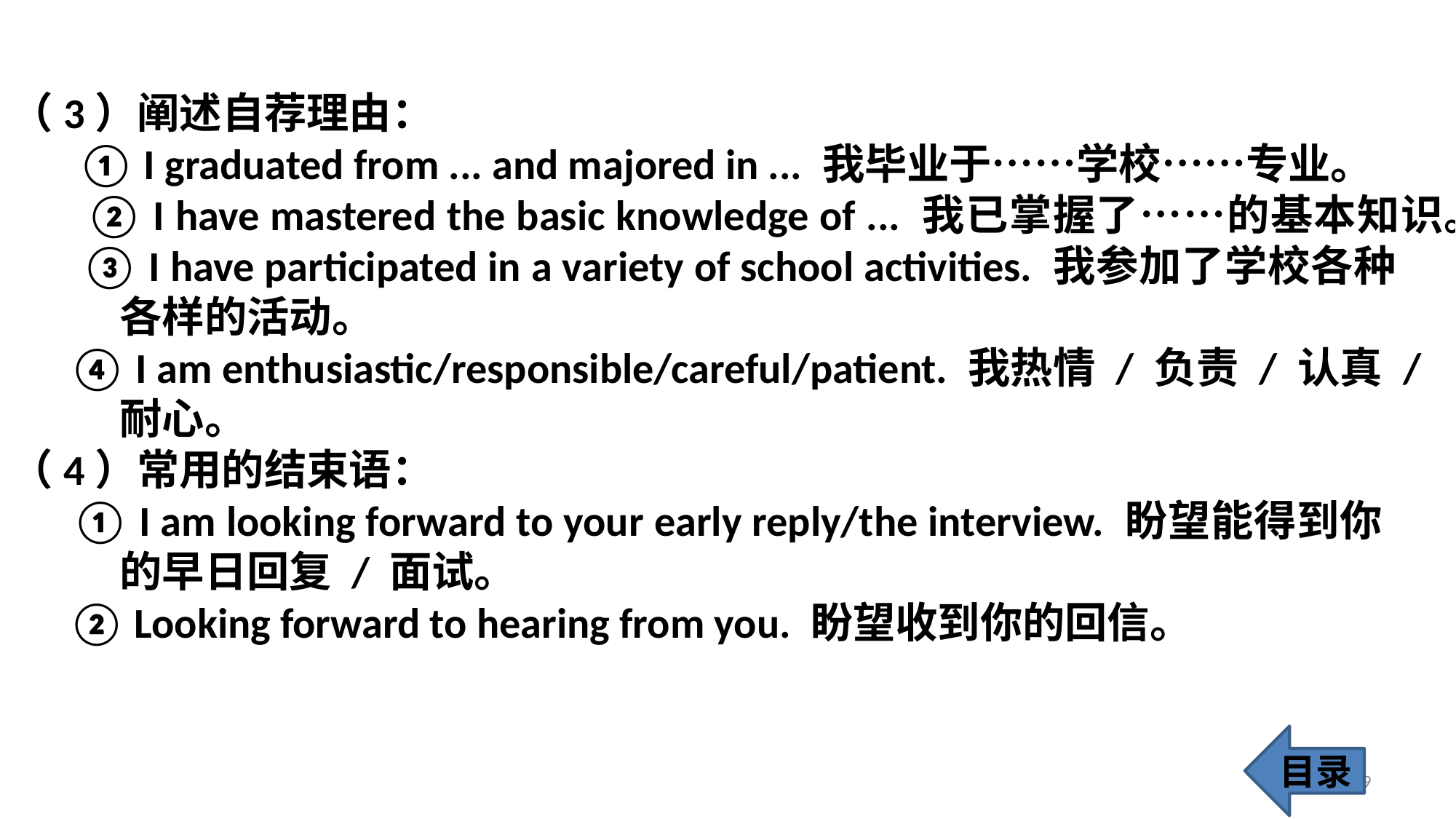

（3）阐述自荐理由：
       ① I graduated from ... and majored in ... 我毕业于……学校……专业。
       ② I have mastered the basic knowledge of ... 我已掌握了……的基本知识。
       ③ I have participated in a variety of school activities. 我参加了学校各种		各样的活动。
      ④ I am enthusiastic/responsible/careful/patient. 我热情 / 负责 / 认真 / 	    	耐心。
（4）常用的结束语：
      ① I am looking forward to your early reply/the interview. 盼望能得到你		的早日回复 / 面试。
      ② Looking forward to hearing from you. 盼望收到你的回信。
目录
29